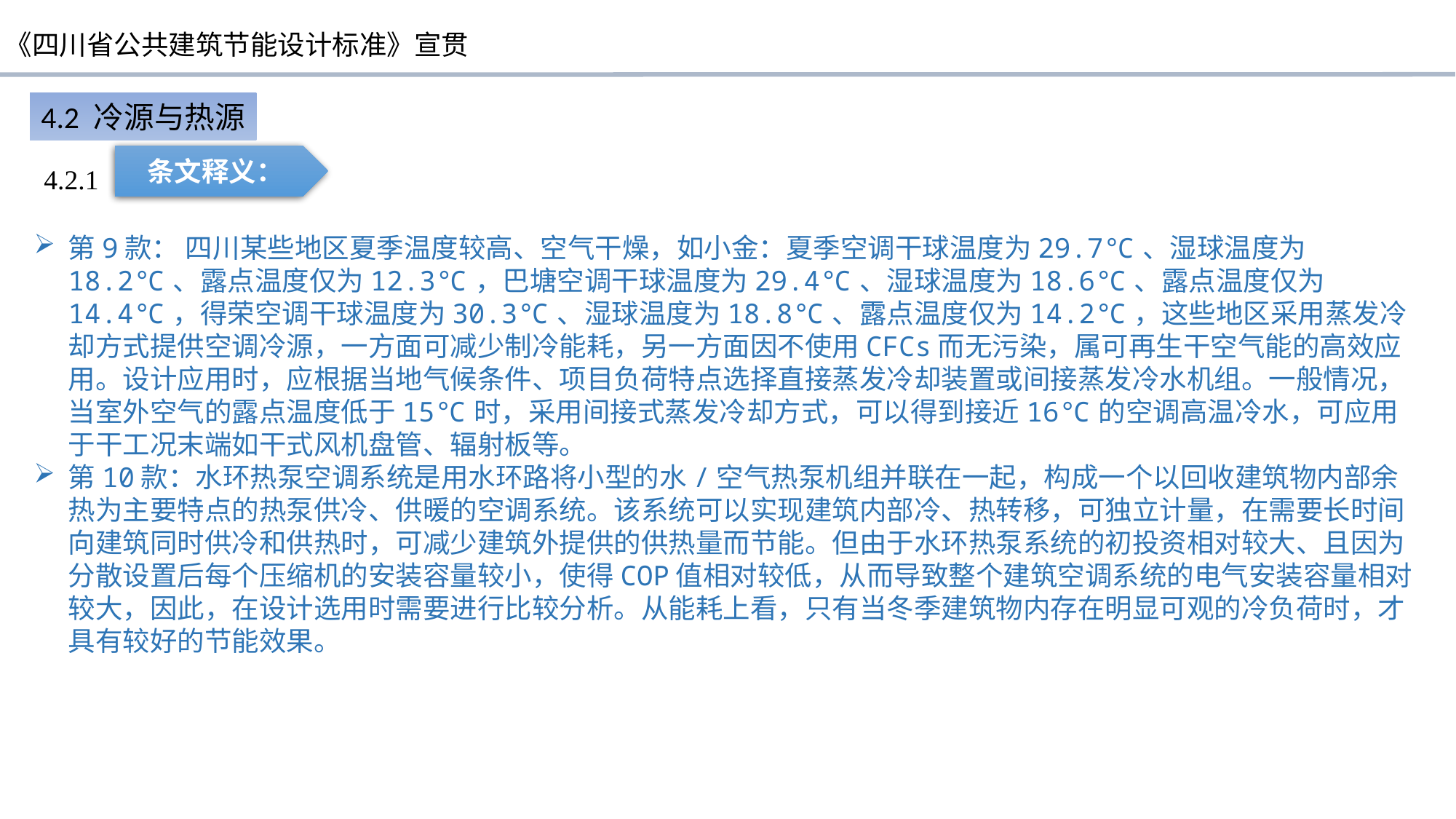

4.2 冷源与热源
4.2.1
条文释义：
第9款： 四川某些地区夏季温度较高、空气干燥，如小金：夏季空调干球温度为29.7℃、湿球温度为18.2℃、露点温度仅为12.3℃，巴塘空调干球温度为29.4℃、湿球温度为18.6℃、露点温度仅为14.4℃，得荣空调干球温度为30.3℃、湿球温度为18.8℃、露点温度仅为14.2℃，这些地区采用蒸发冷却方式提供空调冷源，一方面可减少制冷能耗，另一方面因不使用CFCs而无污染，属可再生干空气能的高效应用。设计应用时，应根据当地气候条件、项目负荷特点选择直接蒸发冷却装置或间接蒸发冷水机组。一般情况，当室外空气的露点温度低于15℃时，采用间接式蒸发冷却方式，可以得到接近16℃的空调高温冷水，可应用于干工况末端如干式风机盘管、辐射板等。
第10款：水环热泵空调系统是用水环路将小型的水/空气热泵机组并联在一起，构成一个以回收建筑物内部余热为主要特点的热泵供冷、供暖的空调系统。该系统可以实现建筑内部冷、热转移，可独立计量，在需要长时间向建筑同时供冷和供热时，可减少建筑外提供的供热量而节能。但由于水环热泵系统的初投资相对较大、且因为分散设置后每个压缩机的安装容量较小，使得COP值相对较低，从而导致整个建筑空调系统的电气安装容量相对较大，因此，在设计选用时需要进行比较分析。从能耗上看，只有当冬季建筑物内存在明显可观的冷负荷时，才具有较好的节能效果。